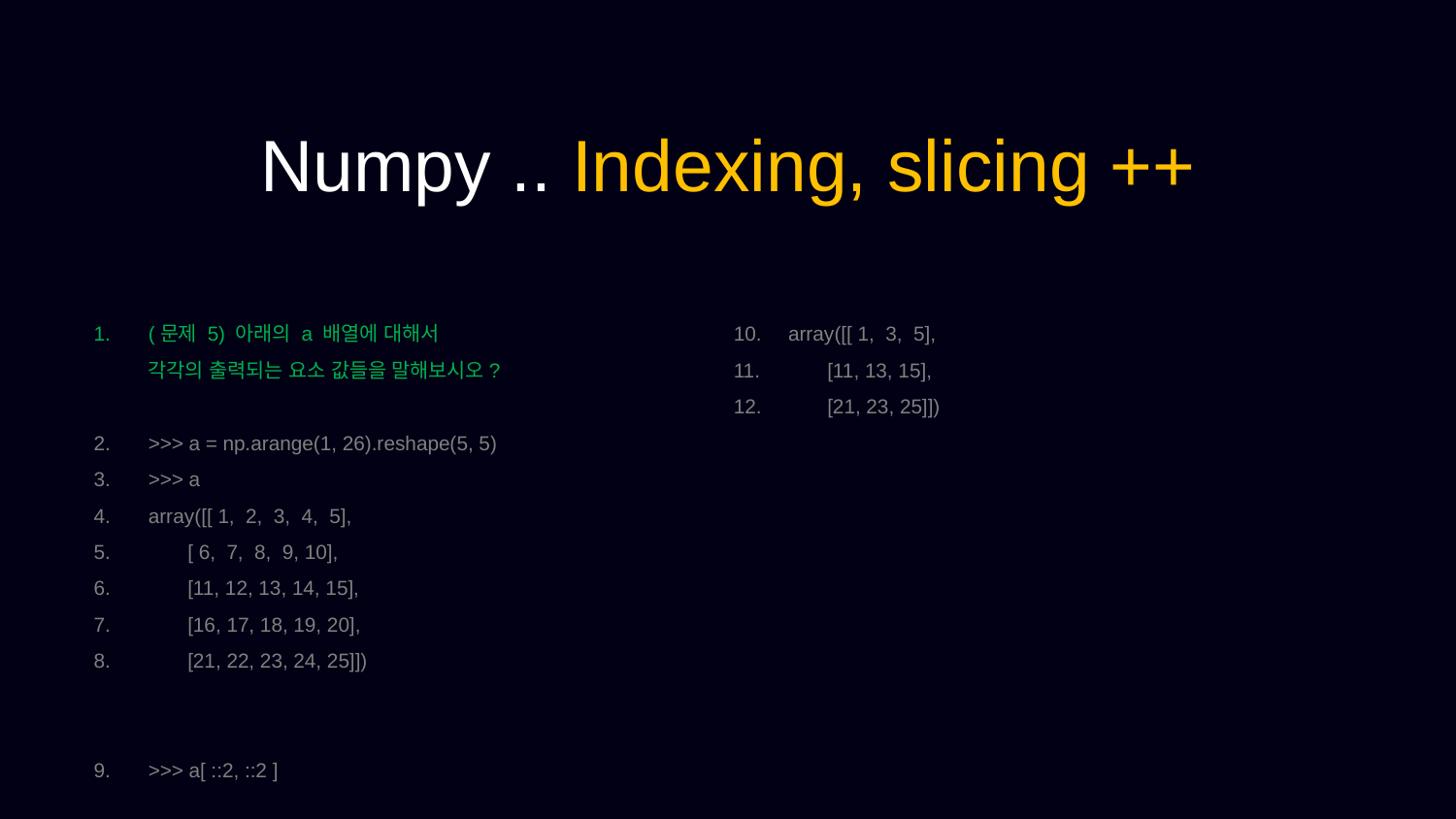

Numpy .. Indexing, slicing ++
(문제 5) 아래의 a 배열에 대해서
각각의 출력되는 요소 값들을 말해보시오?

>>> a = np.arange(1, 26).reshape(5, 5)
>>> a
array([[ 1,  2,  3,  4,  5],
       [ 6,  7,  8,  9, 10],
       [11, 12, 13, 14, 15],
       [16, 17, 18, 19, 20],
       [21, 22, 23, 24, 25]])

>>> a[ ::2, ::2 ]
array([[ 1,  3,  5],
       [11, 13, 15],
       [21, 23, 25]])